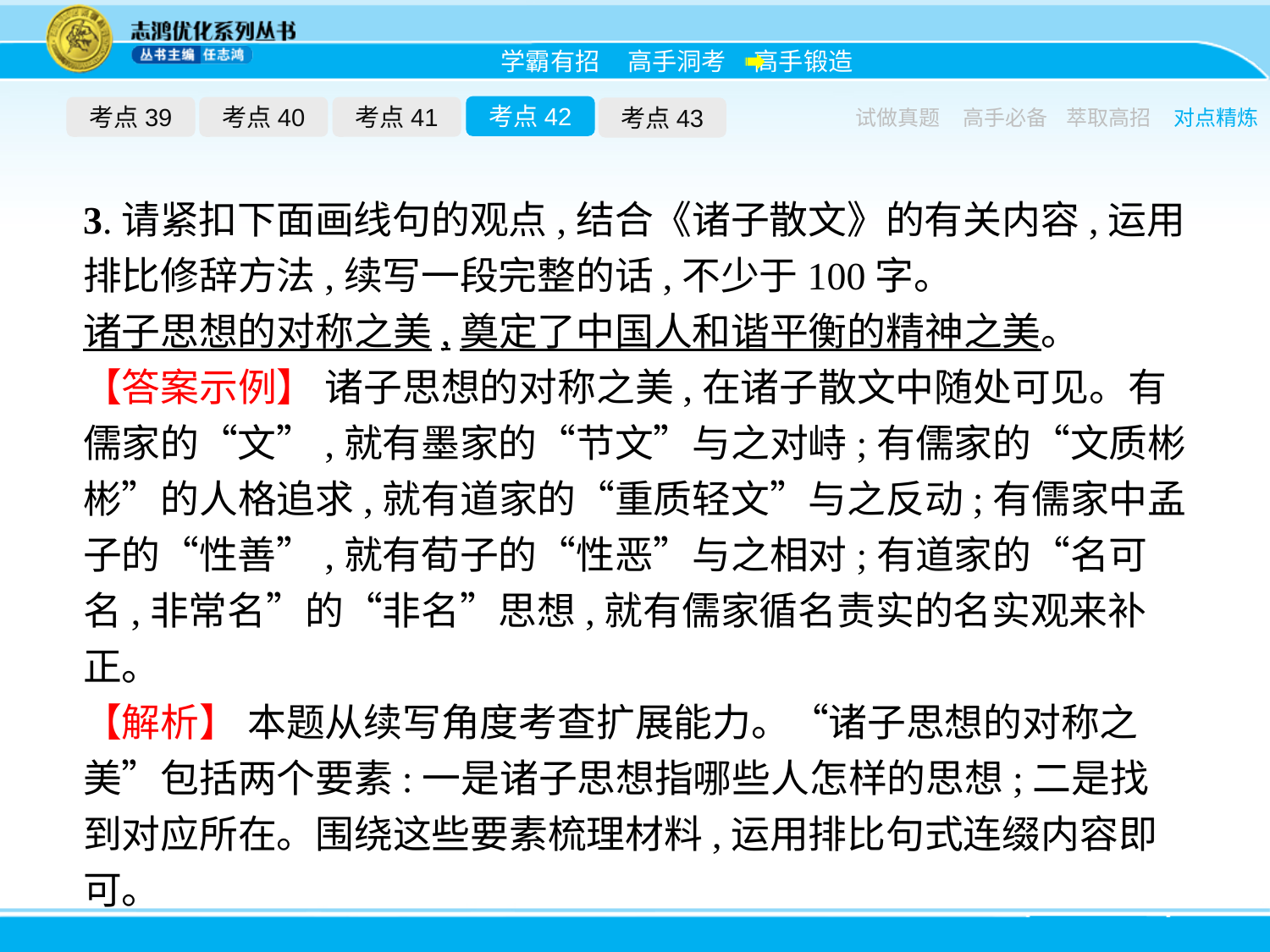

考点42
考点39
考点40
考点41
考点43
试做真题
高手必备
萃取高招
对点精炼
3.请紧扣下面画线句的观点,结合《诸子散文》的有关内容,运用排比修辞方法,续写一段完整的话,不少于100字。
诸子思想的对称之美,奠定了中国人和谐平衡的精神之美。
【答案示例】 诸子思想的对称之美,在诸子散文中随处可见。有儒家的“文”,就有墨家的“节文”与之对峙;有儒家的“文质彬彬”的人格追求,就有道家的“重质轻文”与之反动;有儒家中孟子的“性善”,就有荀子的“性恶”与之相对;有道家的“名可名,非常名”的“非名”思想,就有儒家循名责实的名实观来补正。
【解析】 本题从续写角度考查扩展能力。“诸子思想的对称之美”包括两个要素:一是诸子思想指哪些人怎样的思想;二是找到对应所在。围绕这些要素梳理材料,运用排比句式连缀内容即可。